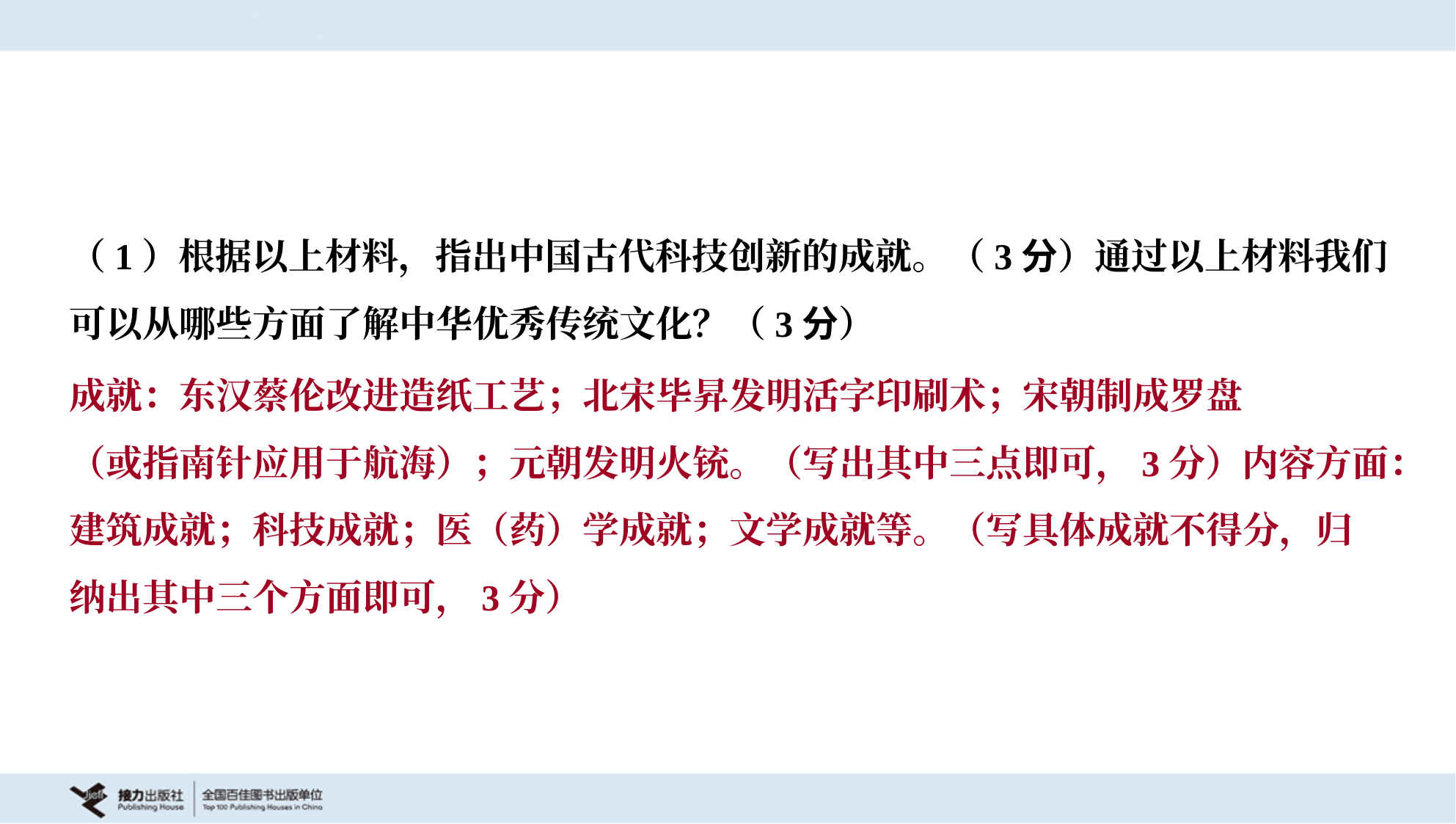

（1）根据以上材料，指出中国古代科技创新的成就。（3分）通过以上材料我们
可以从哪些方面了解中华优秀传统文化？（3分）
成就：东汉蔡伦改进造纸工艺；北宋毕昇发明活字印刷术；宋朝制成罗盘
（或指南针应用于航海）；元朝发明火铳。（写出其中三点即可，3分）内容方面：
建筑成就；科技成就；医（药）学成就；文学成就等。（写具体成就不得分，归
纳出其中三个方面即可，3分）